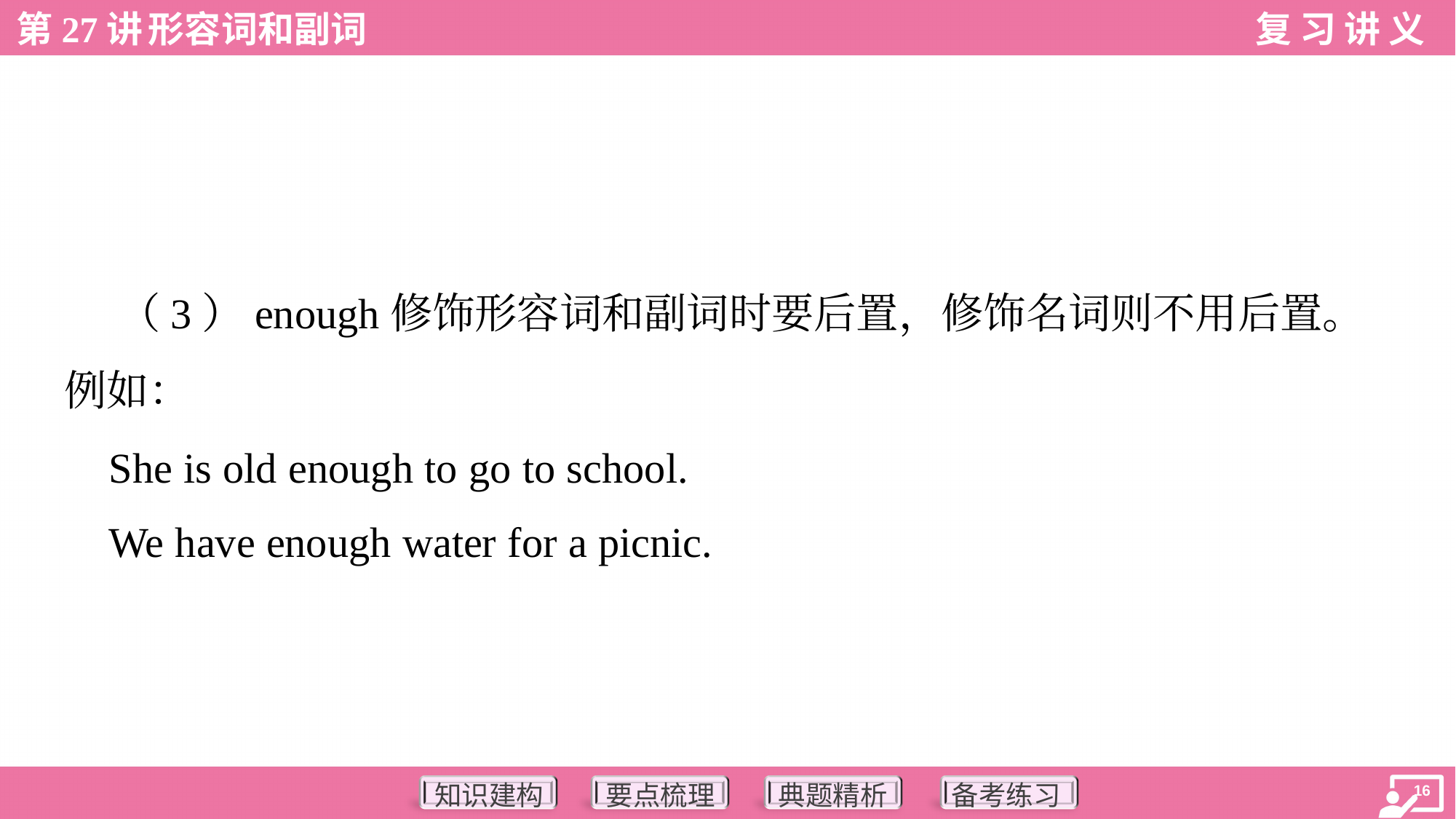

（3）enough修饰形容词和副词时要后置，修饰名词则不用后置。
例如：
    She is old enough to go to school.
    We have enough water for a picnic.